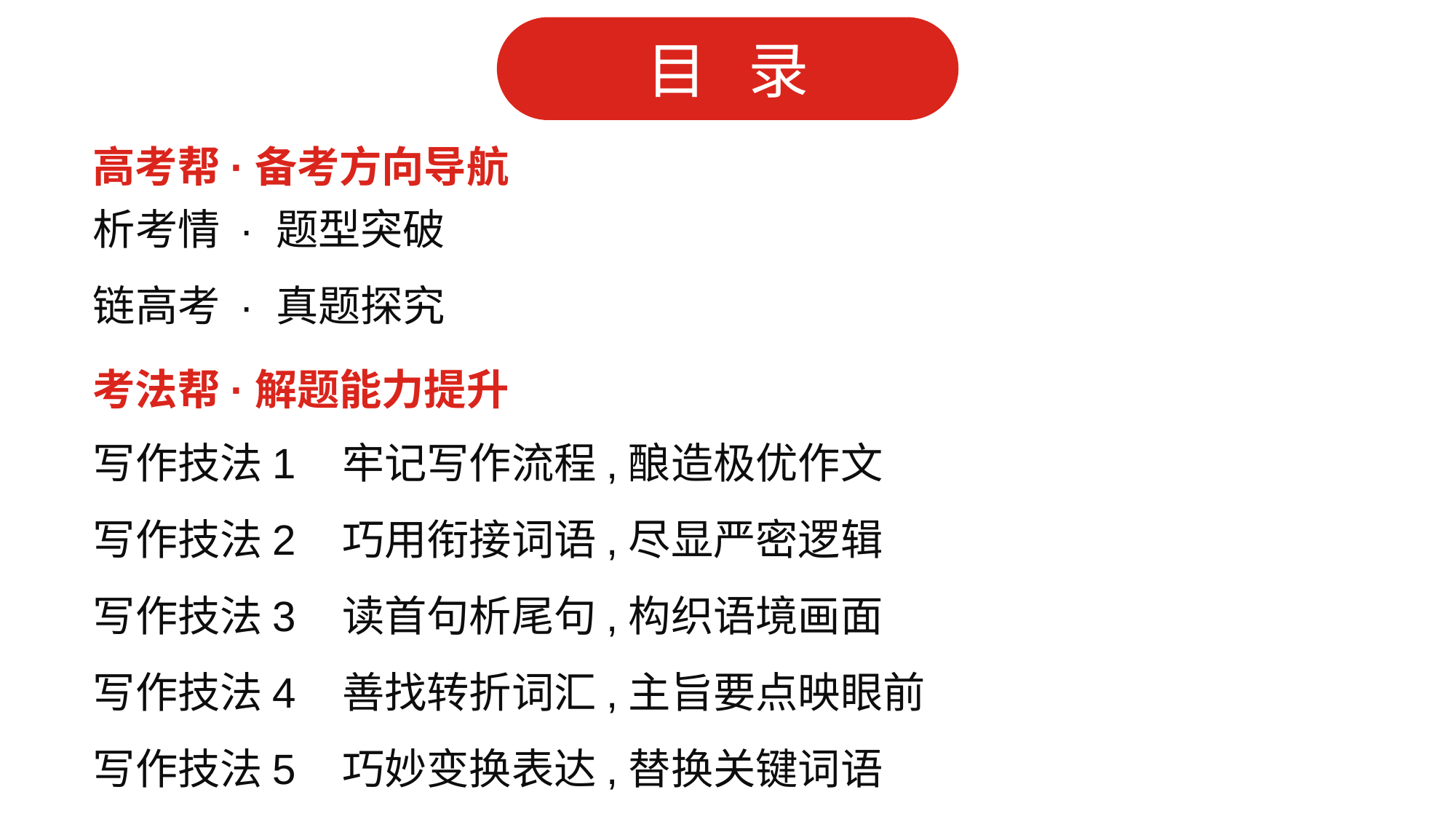

高考帮·备考方向导航
析考情 · 题型突破
链高考 · 真题探究
考法帮·解题能力提升
写作技法1   牢记写作流程,酿造极优作文
写作技法2   巧用衔接词语,尽显严密逻辑
写作技法3   读首句析尾句,构织语境画面
写作技法4   善找转折词汇,主旨要点映眼前
写作技法5   巧妙变换表达,替换关键词语